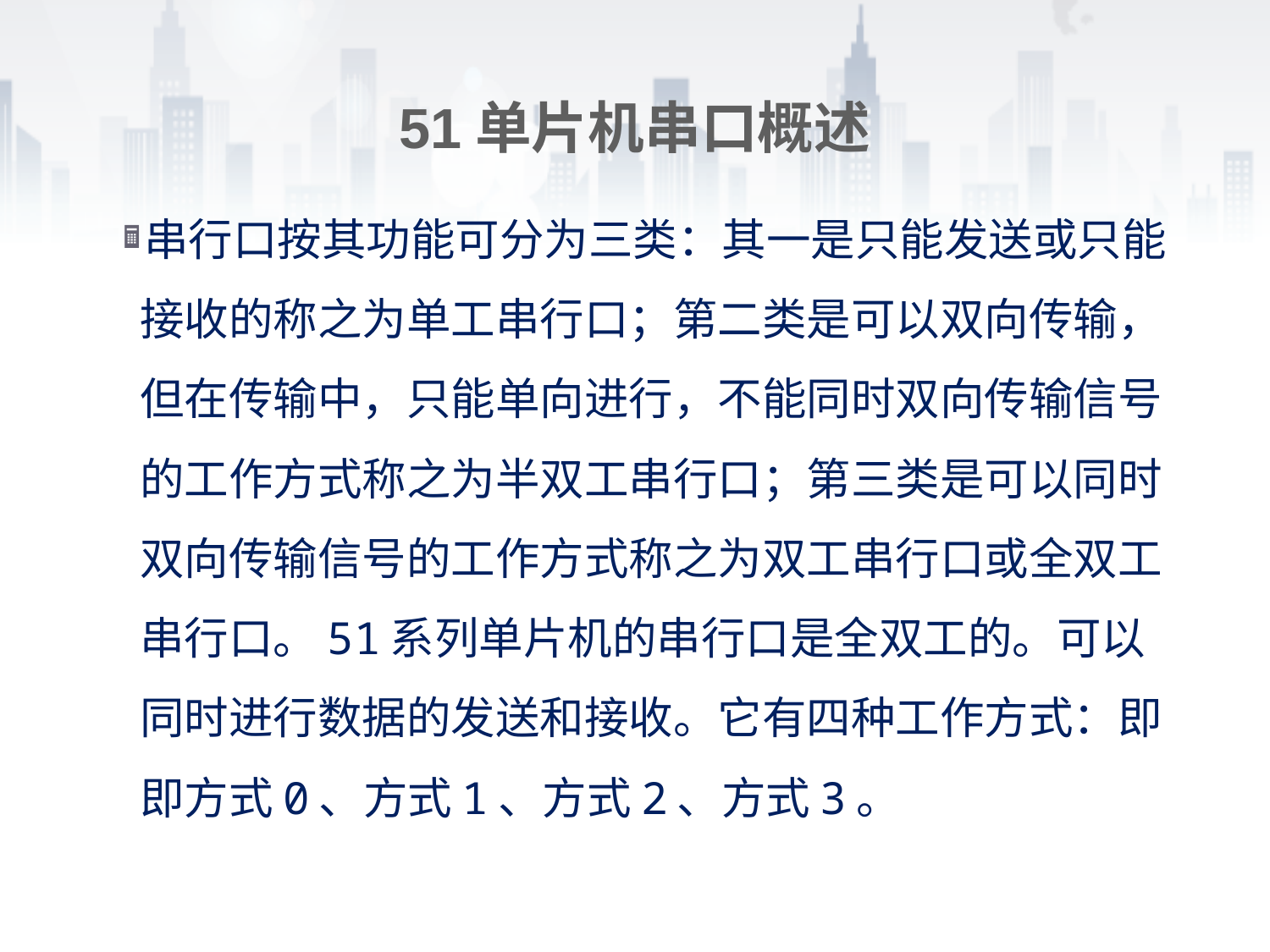

# 51单片机串口概述
串行口按其功能可分为三类：其一是只能发送或只能接收的称之为单工串行口；第二类是可以双向传输，但在传输中，只能单向进行，不能同时双向传输信号的工作方式称之为半双工串行口；第三类是可以同时双向传输信号的工作方式称之为双工串行口或全双工串行口。51系列单片机的串行口是全双工的。可以同时进行数据的发送和接收。它有四种工作方式：即即方式0、方式1、方式2、方式3。